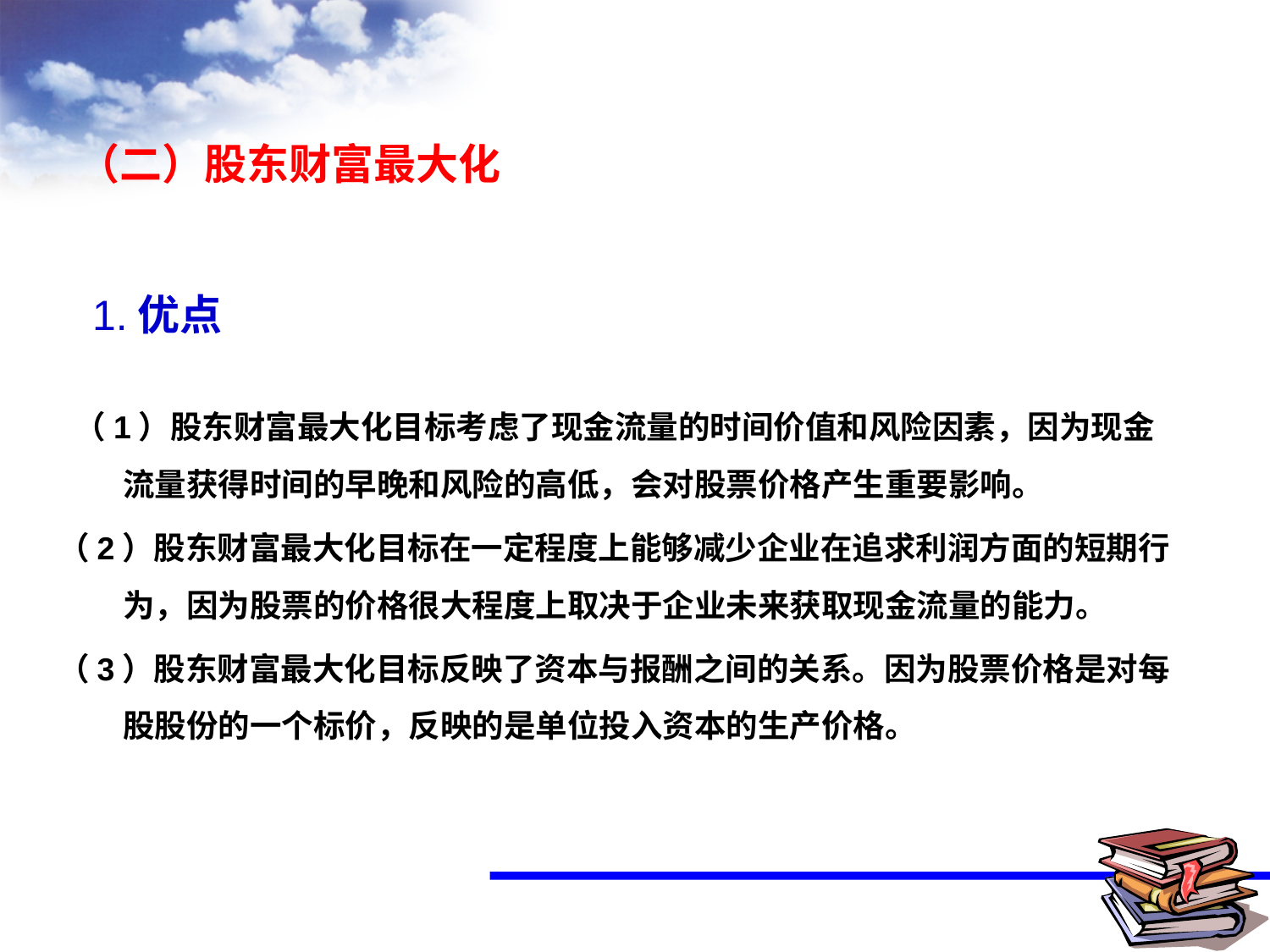

（二）股东财富最大化

 1.优点
 （1）股东财富最大化目标考虑了现金流量的时间价值和风险因素，因为现金流量获得时间的早晚和风险的高低，会对股票价格产生重要影响。
（2）股东财富最大化目标在一定程度上能够减少企业在追求利润方面的短期行为，因为股票的价格很大程度上取决于企业未来获取现金流量的能力。
（3）股东财富最大化目标反映了资本与报酬之间的关系。因为股票价格是对每股股份的一个标价，反映的是单位投入资本的生产价格。